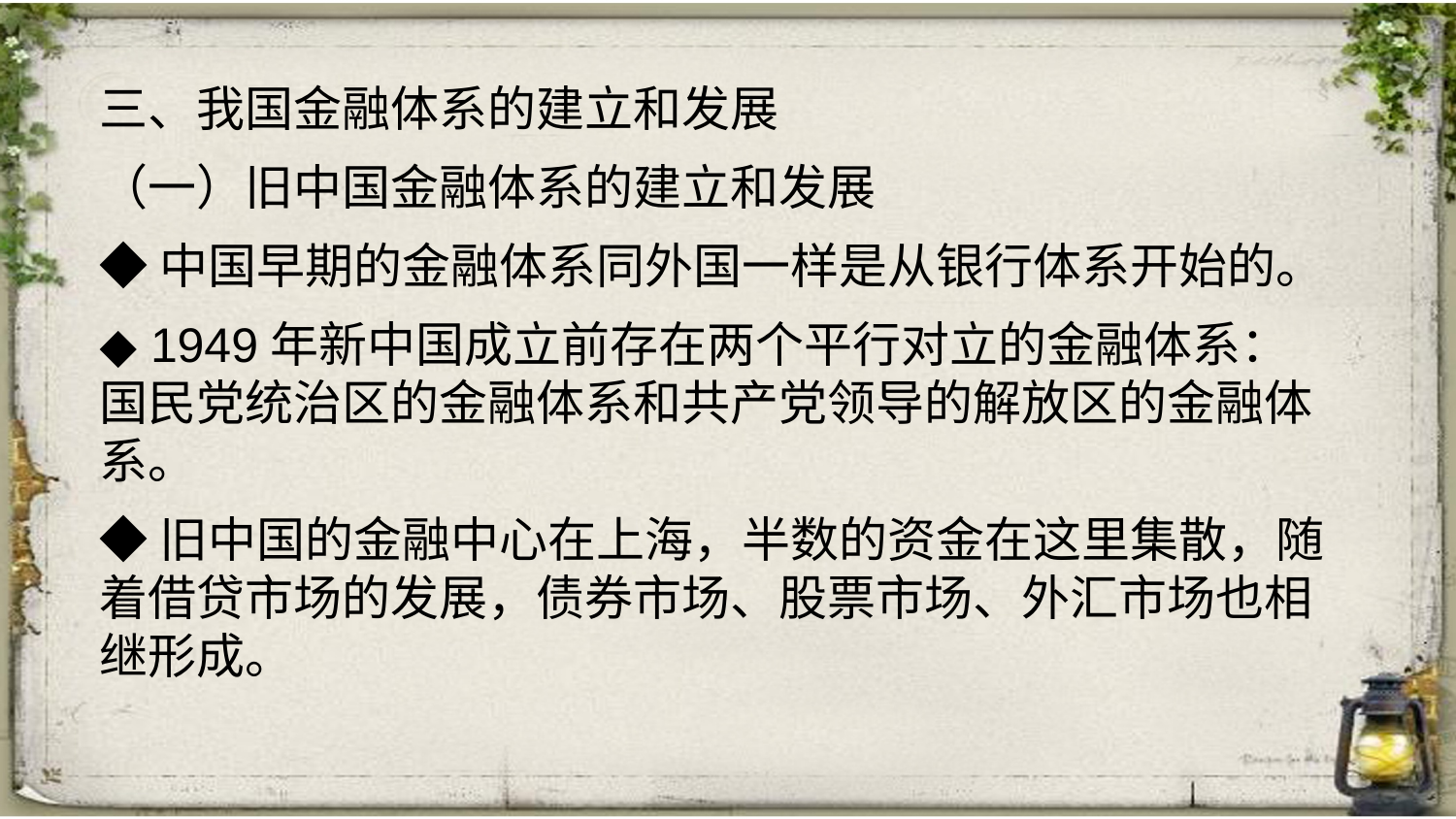

三、我国金融体系的建立和发展
（一）旧中国金融体系的建立和发展
◆中国早期的金融体系同外国一样是从银行体系开始的。
◆ 1949年新中国成立前存在两个平行对立的金融体系：国民党统治区的金融体系和共产党领导的解放区的金融体系。
◆旧中国的金融中心在上海，半数的资金在这里集散，随着借贷市场的发展，债券市场、股票市场、外汇市场也相继形成。